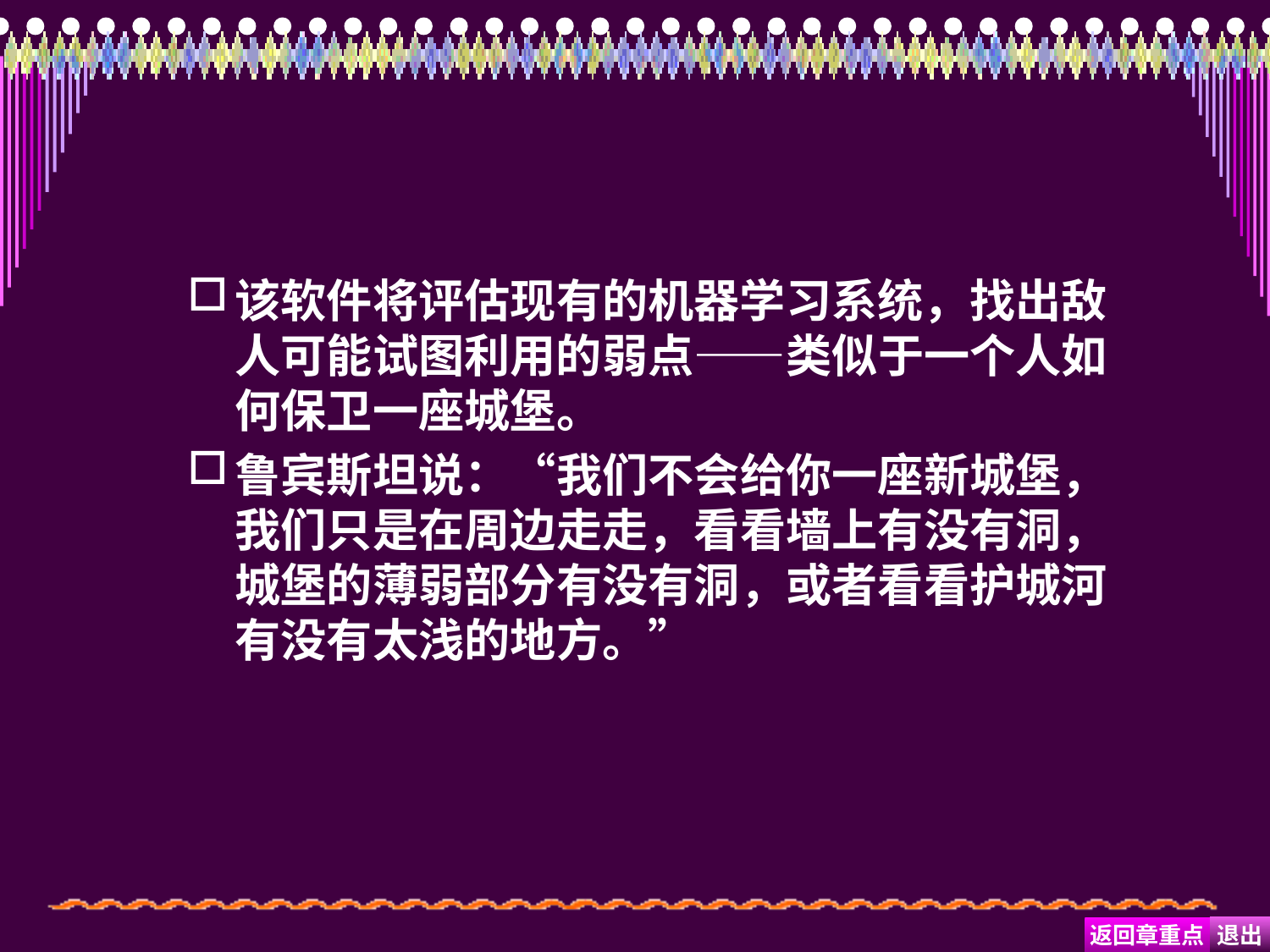

#
该软件将评估现有的机器学习系统，找出敌人可能试图利用的弱点——类似于一个人如何保卫一座城堡。
鲁宾斯坦说：“我们不会给你一座新城堡，我们只是在周边走走，看看墙上有没有洞，城堡的薄弱部分有没有洞，或者看看护城河有没有太浅的地方。”